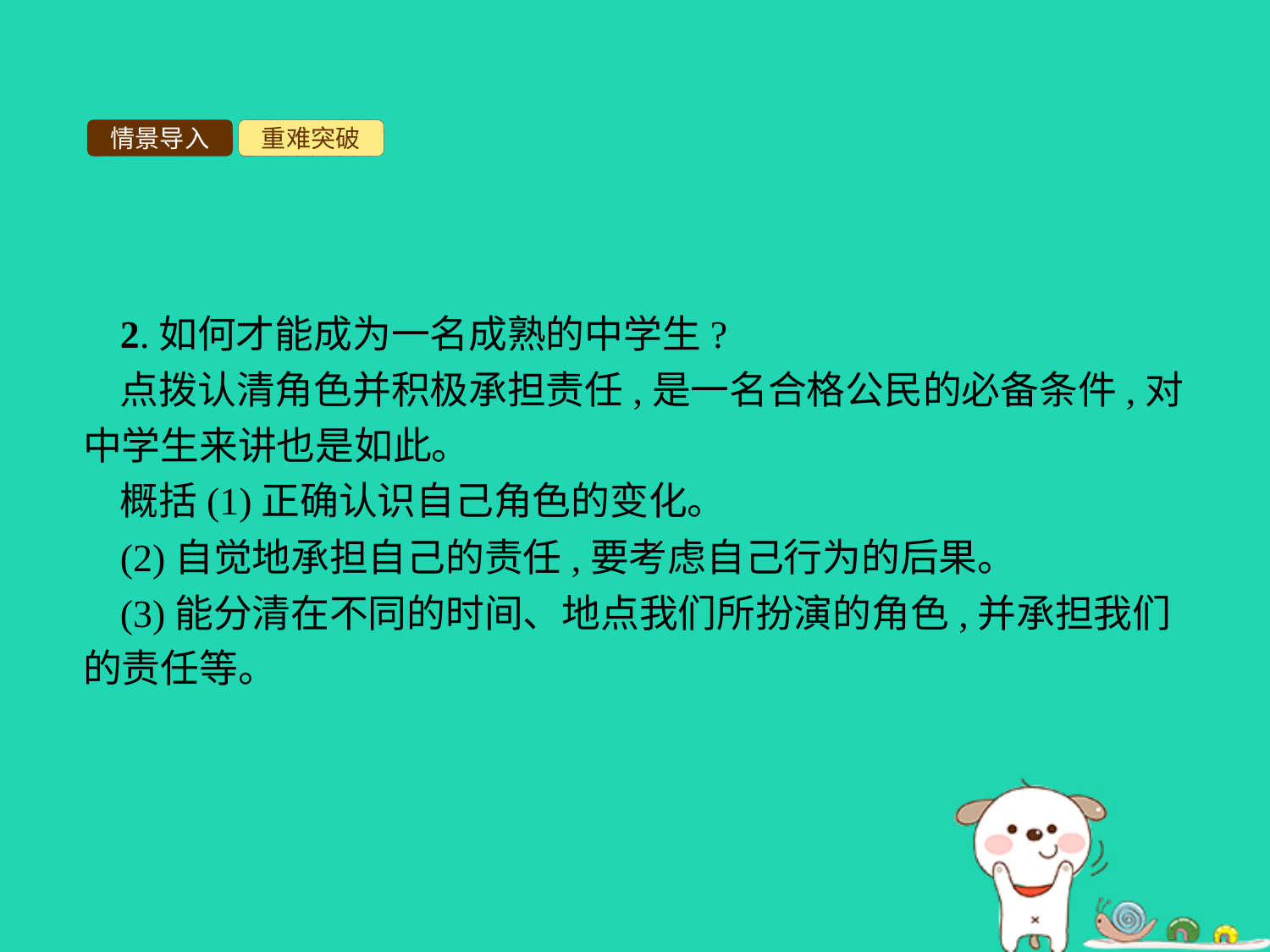

情景导入
重难突破
2.如何才能成为一名成熟的中学生?
点拨认清角色并积极承担责任,是一名合格公民的必备条件,对中学生来讲也是如此。
概括(1)正确认识自己角色的变化。
(2)自觉地承担自己的责任,要考虑自己行为的后果。
(3)能分清在不同的时间、地点我们所扮演的角色,并承担我们的责任等。